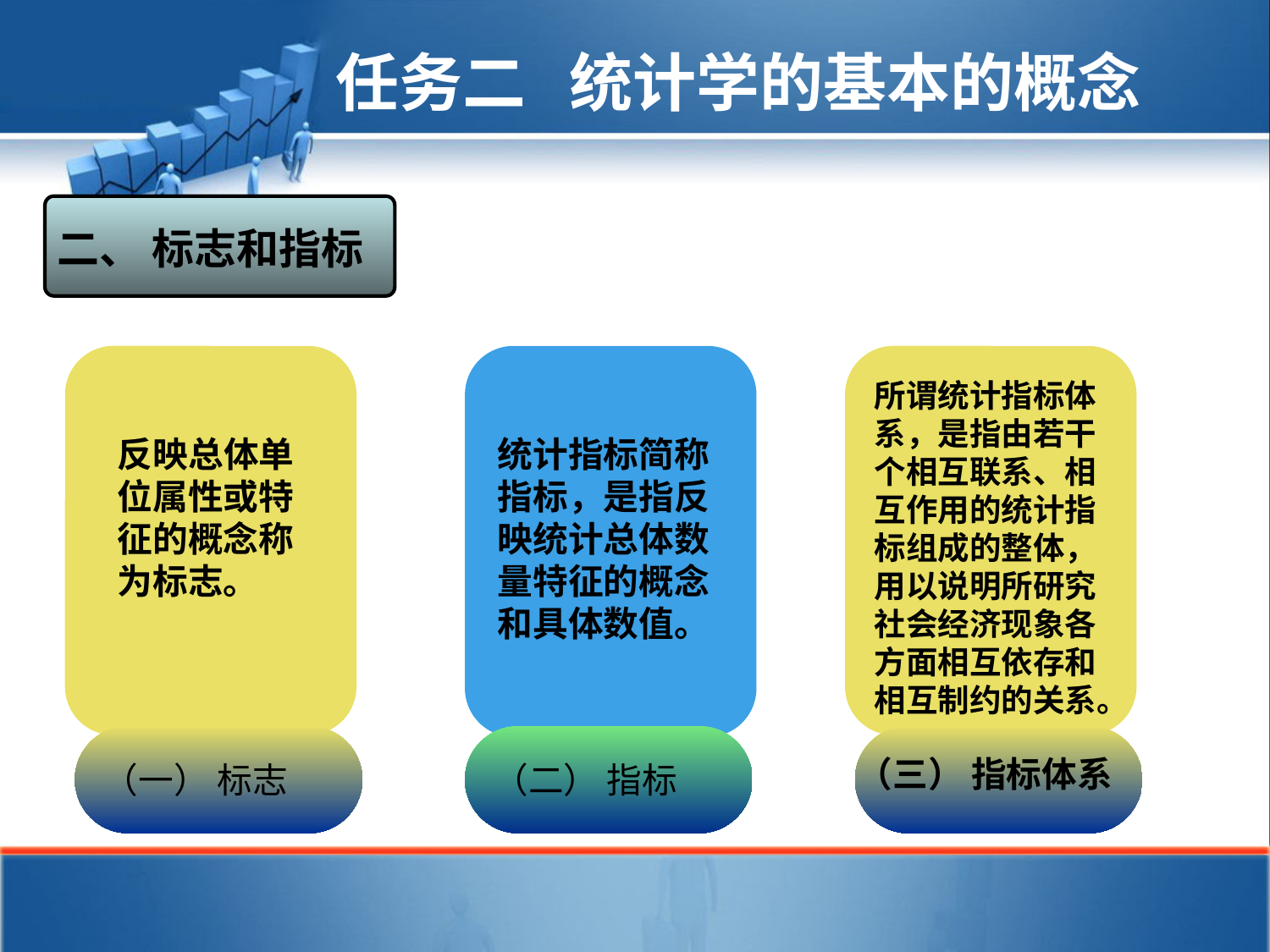

任务二   统计学的基本的概念

二、 标志和指标

所谓统计指标体系，是指由若干个相互联系、相互作用的统计指标组成的整体，用以说明所研究社会经济现象各方面相互依存和相互制约的关系。

反映总体单位属性或特征的概念称为标志。

统计指标简称指标，是指反映统计总体数量特征的概念和具体数值。
（一） 标志
（二） 指标

（三） 指标体系